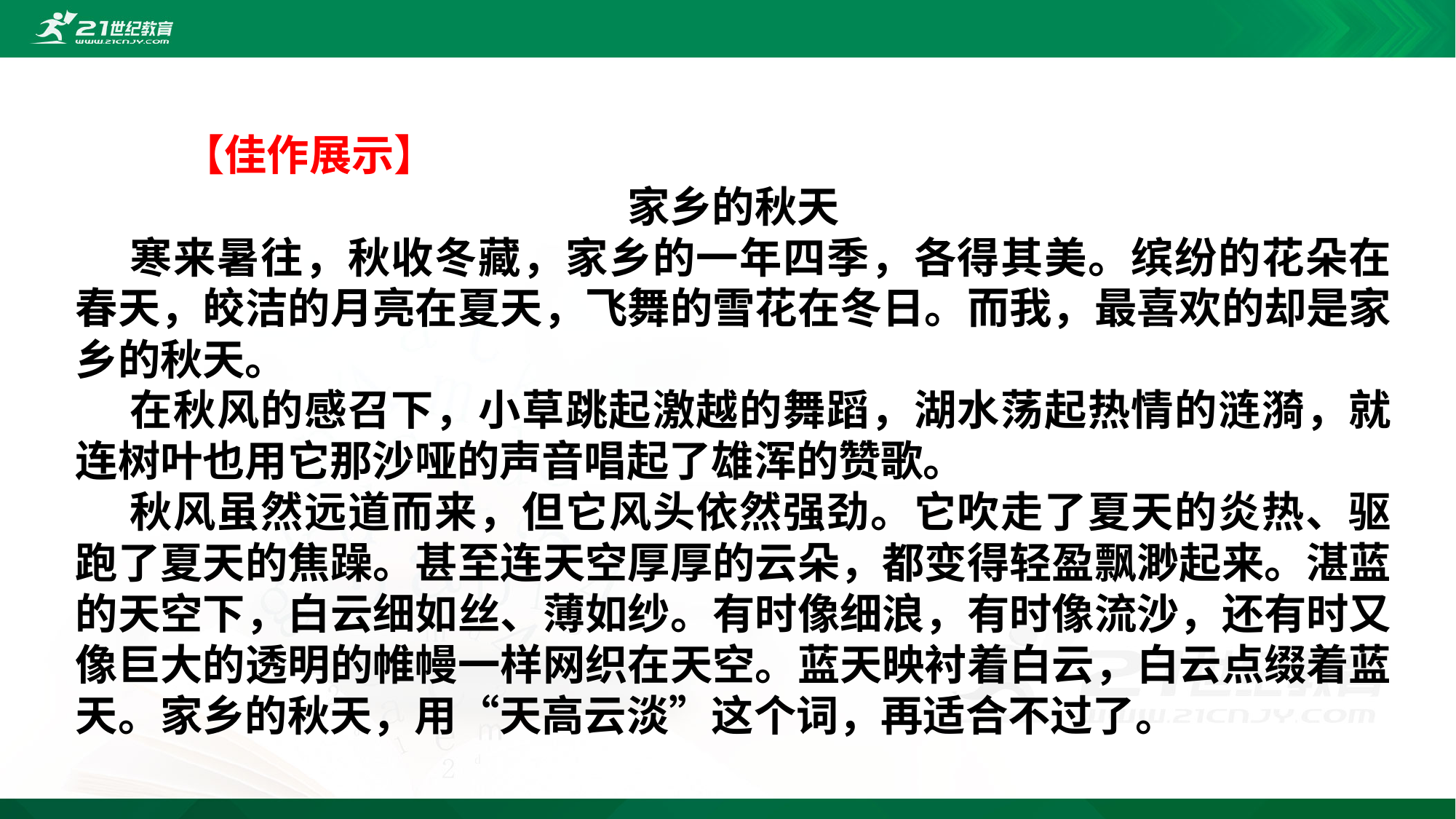

【佳作展示】
家乡的秋天
    寒来暑往，秋收冬藏，家乡的一年四季，各得其美。缤纷的花朵在春天，皎洁的月亮在夏天，飞舞的雪花在冬日。而我，最喜欢的却是家乡的秋天。
    在秋风的感召下，小草跳起激越的舞蹈，湖水荡起热情的涟漪，就连树叶也用它那沙哑的声音唱起了雄浑的赞歌。
    秋风虽然远道而来，但它风头依然强劲。它吹走了夏天的炎热、驱跑了夏天的焦躁。甚至连天空厚厚的云朵，都变得轻盈飘渺起来。湛蓝的天空下，白云细如丝、薄如纱。有时像细浪，有时像流沙，还有时又像巨大的透明的帷幔一样网织在天空。蓝天映衬着白云，白云点缀着蓝天。家乡的秋天，用“天高云淡”这个词，再适合不过了。